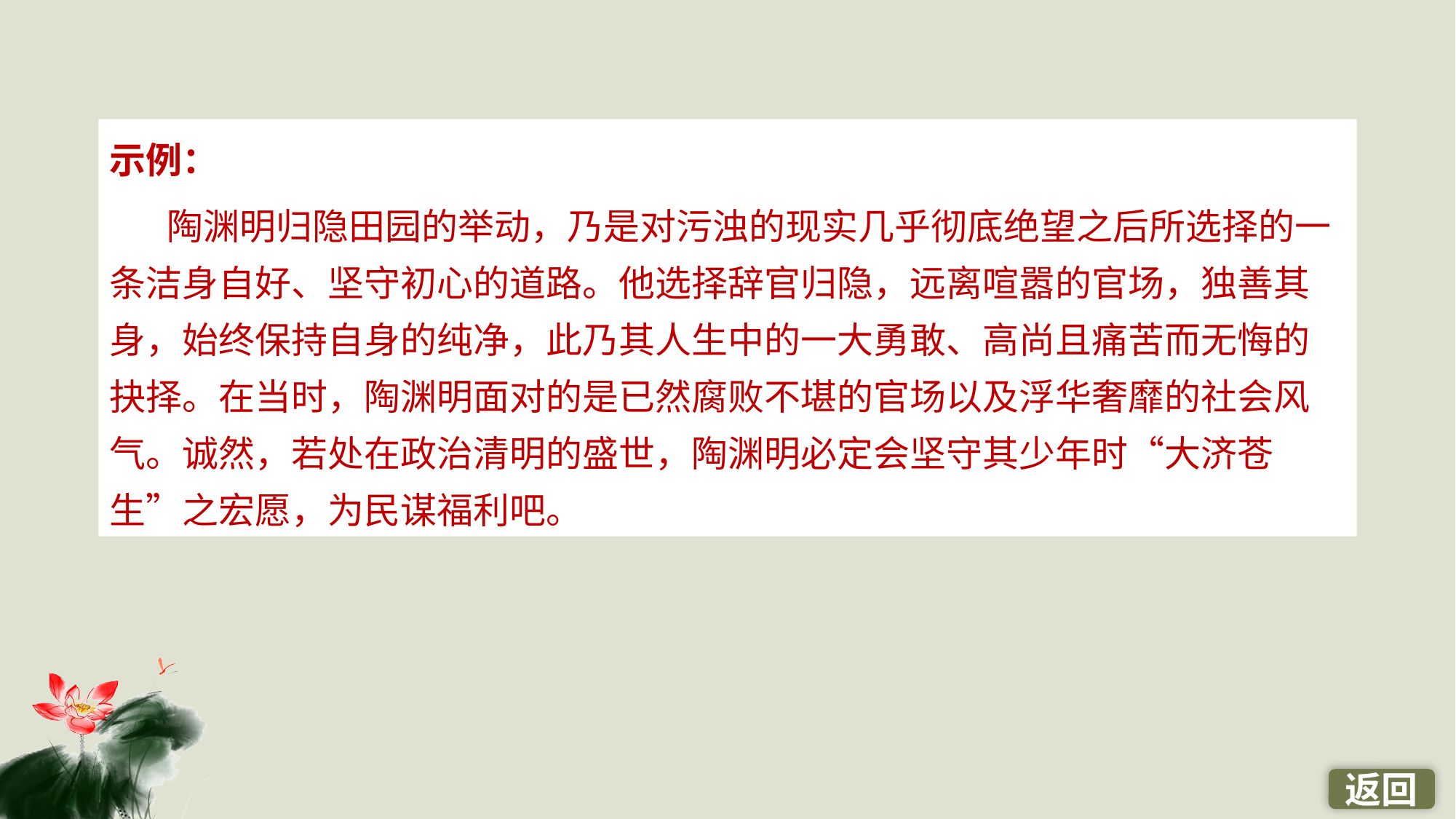

示例：
      陶渊明归隐田园的举动，乃是对污浊的现实几乎彻底绝望之后所选择的一条洁身自好、坚守初心的道路。他选择辞官归隐，远离喧嚣的官场，独善其身，始终保持自身的纯净，此乃其人生中的一大勇敢、高尚且痛苦而无悔的抉择。在当时，陶渊明面对的是已然腐败不堪的官场以及浮华奢靡的社会风气。诚然，若处在政治清明的盛世，陶渊明必定会坚守其少年时“大济苍生”之宏愿，为民谋福利吧。
返回